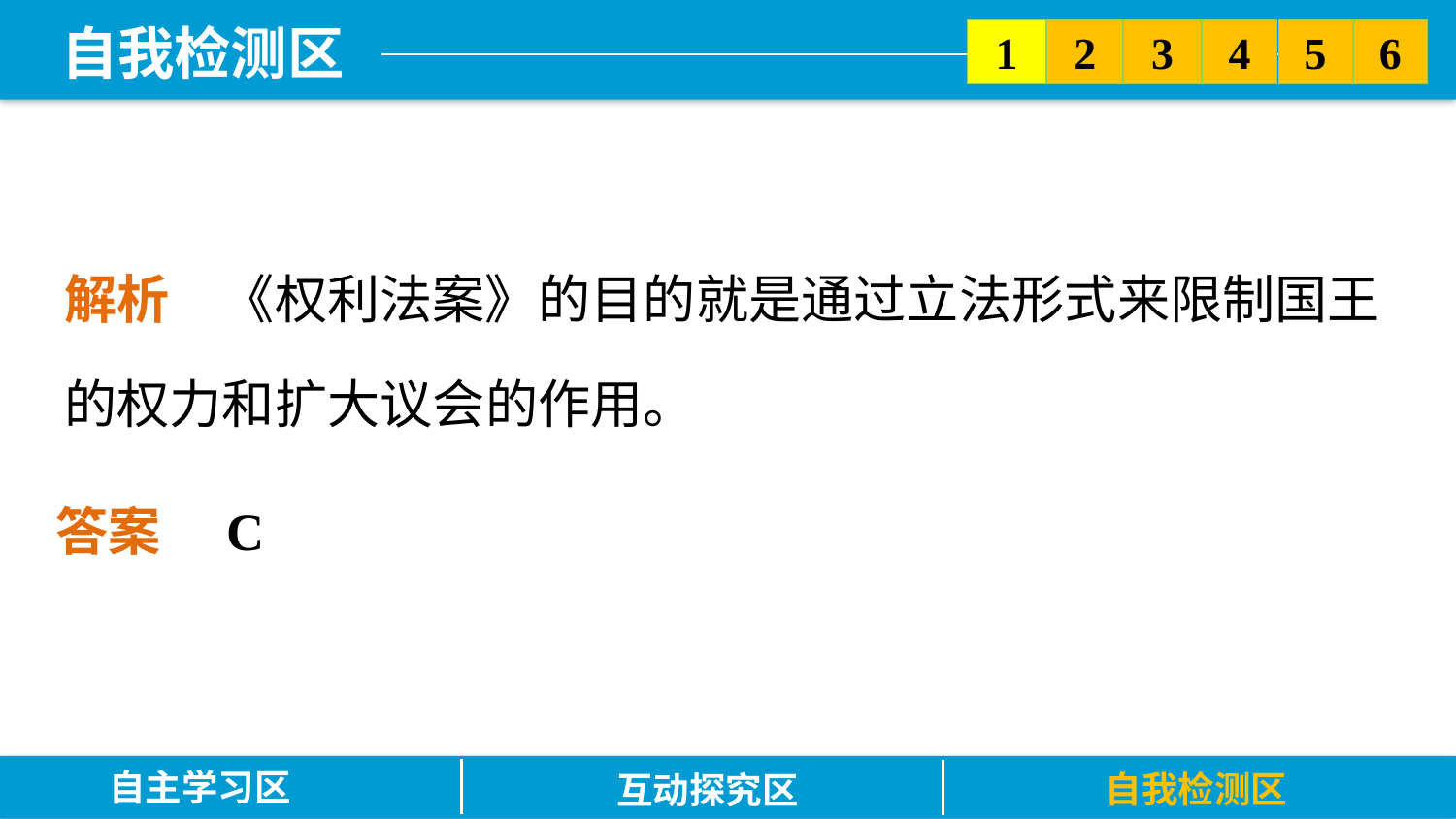

5
6
2
3
1
4
解析　《权利法案》的目的就是通过立法形式来限制国王的权力和扩大议会的作用。
答案　C
自主学习区
自我检测区
互动探究区